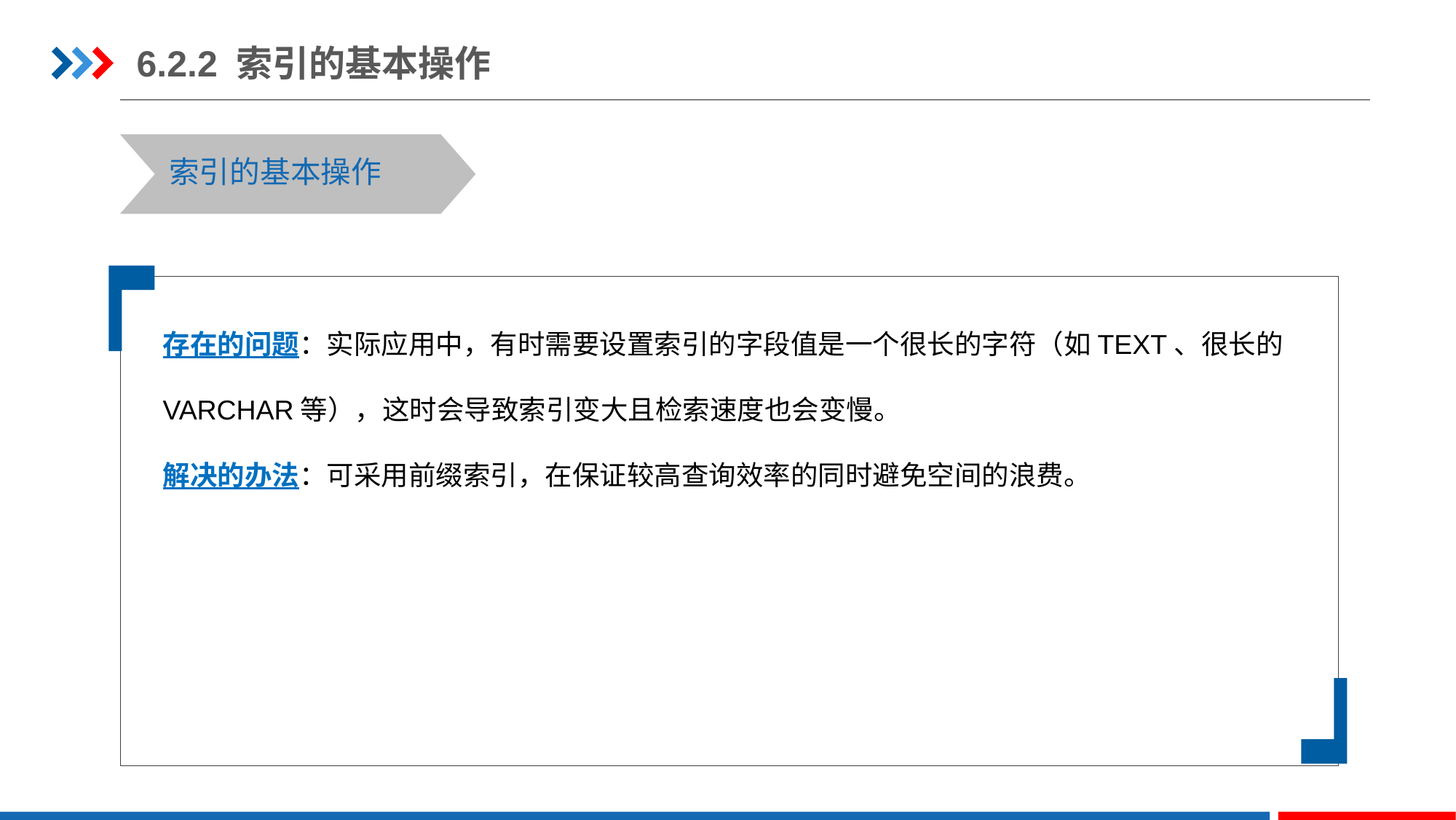

6.2.2 索引的基本操作

索引的基本操作

存在的问题：实际应用中，有时需要设置索引的字段值是一个很长的字符（如TEXT、很长的VARCHAR等），这时会导致索引变大且检索速度也会变慢。
解决的办法：可采用前缀索引，在保证较高查询效率的同时避免空间的浪费。